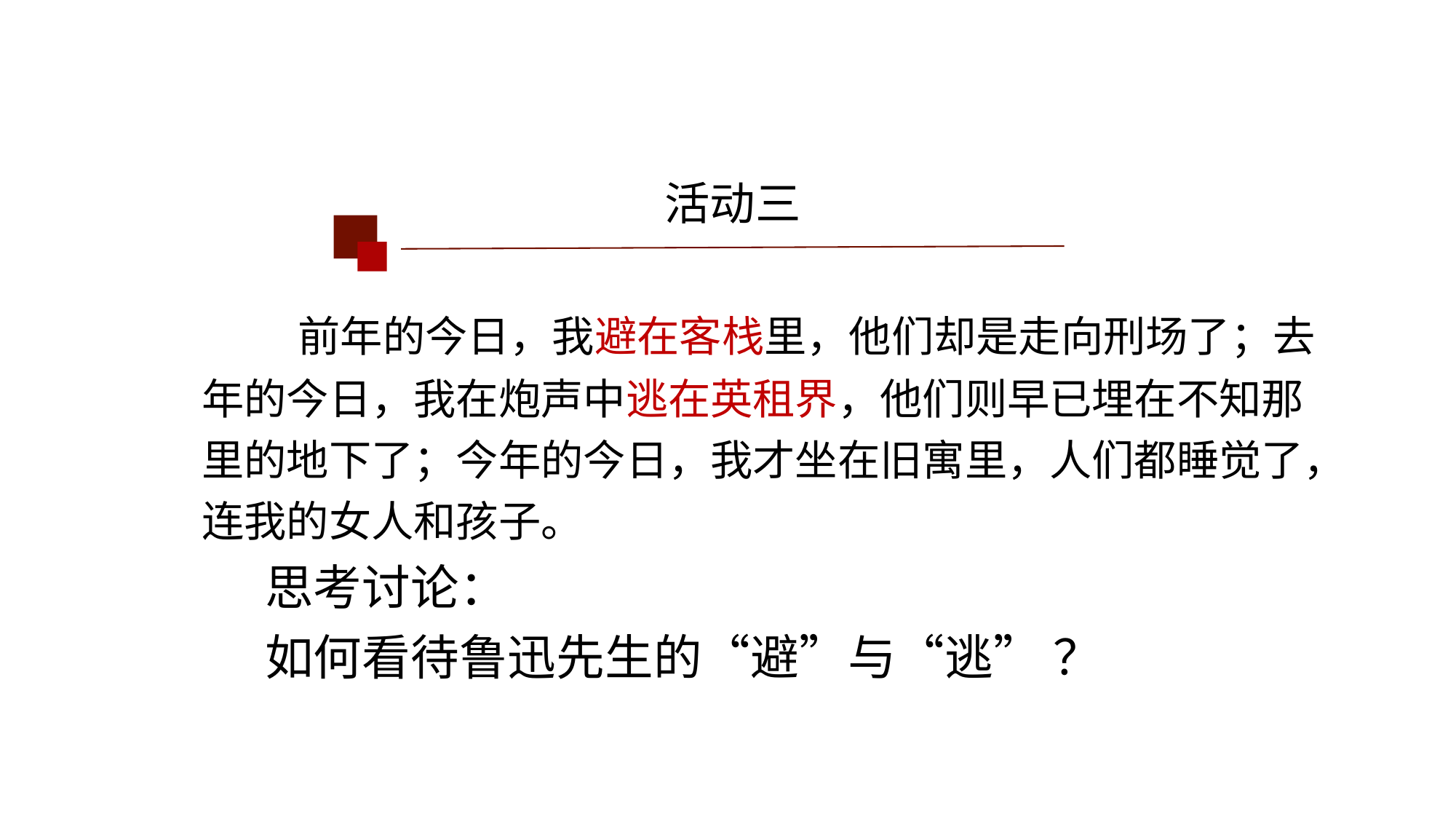

活动三

   前年的今日，我避在客栈里，他们却是走向刑场了；去年的今日，我在炮声中逃在英租界，他们则早已埋在不知那里的地下了；今年的今日，我才坐在旧寓里，人们都睡觉了，连我的女人和孩子。
思考讨论：
如何看待鲁迅先生的“避”与“逃” ？